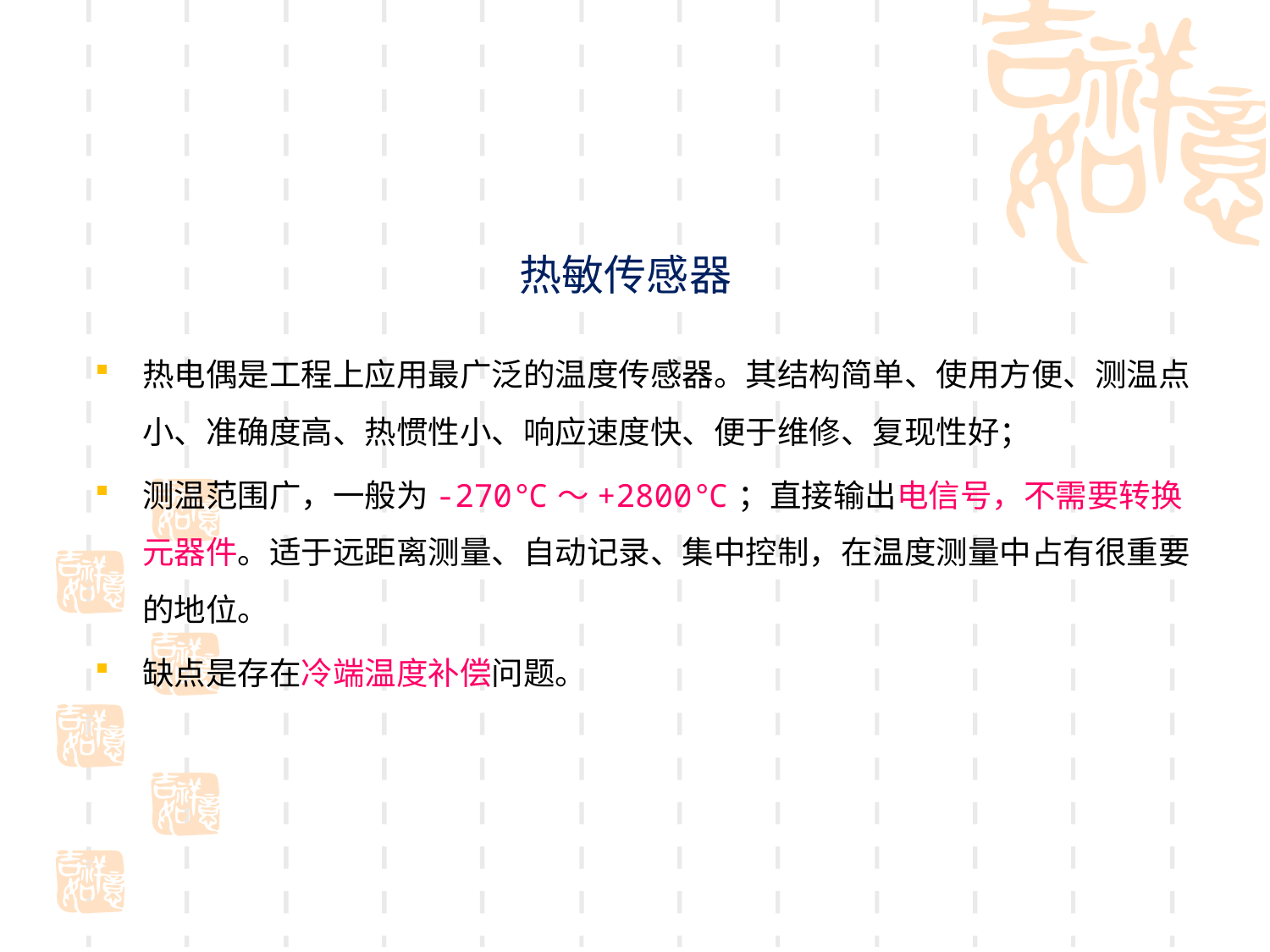

# 热敏传感器
热电偶是工程上应用最广泛的温度传感器。其结构简单、使用方便、测温点小、准确度高、热惯性小、响应速度快、便于维修、复现性好；
测温范围广，一般为-270℃～+2800℃；直接输出电信号，不需要转换元器件。适于远距离测量、自动记录、集中控制，在温度测量中占有很重要的地位。
缺点是存在冷端温度补偿问题。
2